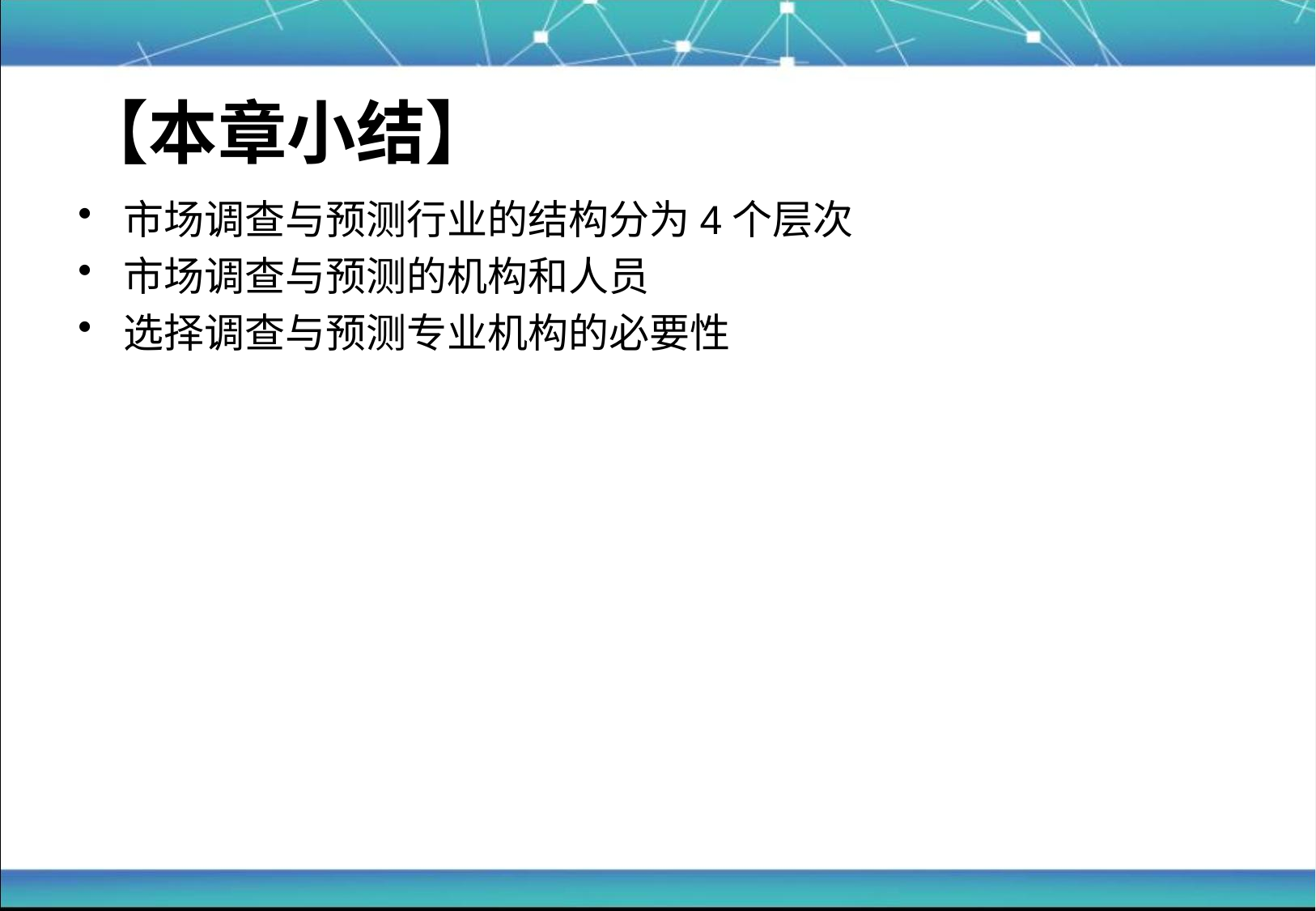

# 【本章小结】
市场调查与预测行业的结构分为4个层次
市场调查与预测的机构和人员
选择调查与预测专业机构的必要性